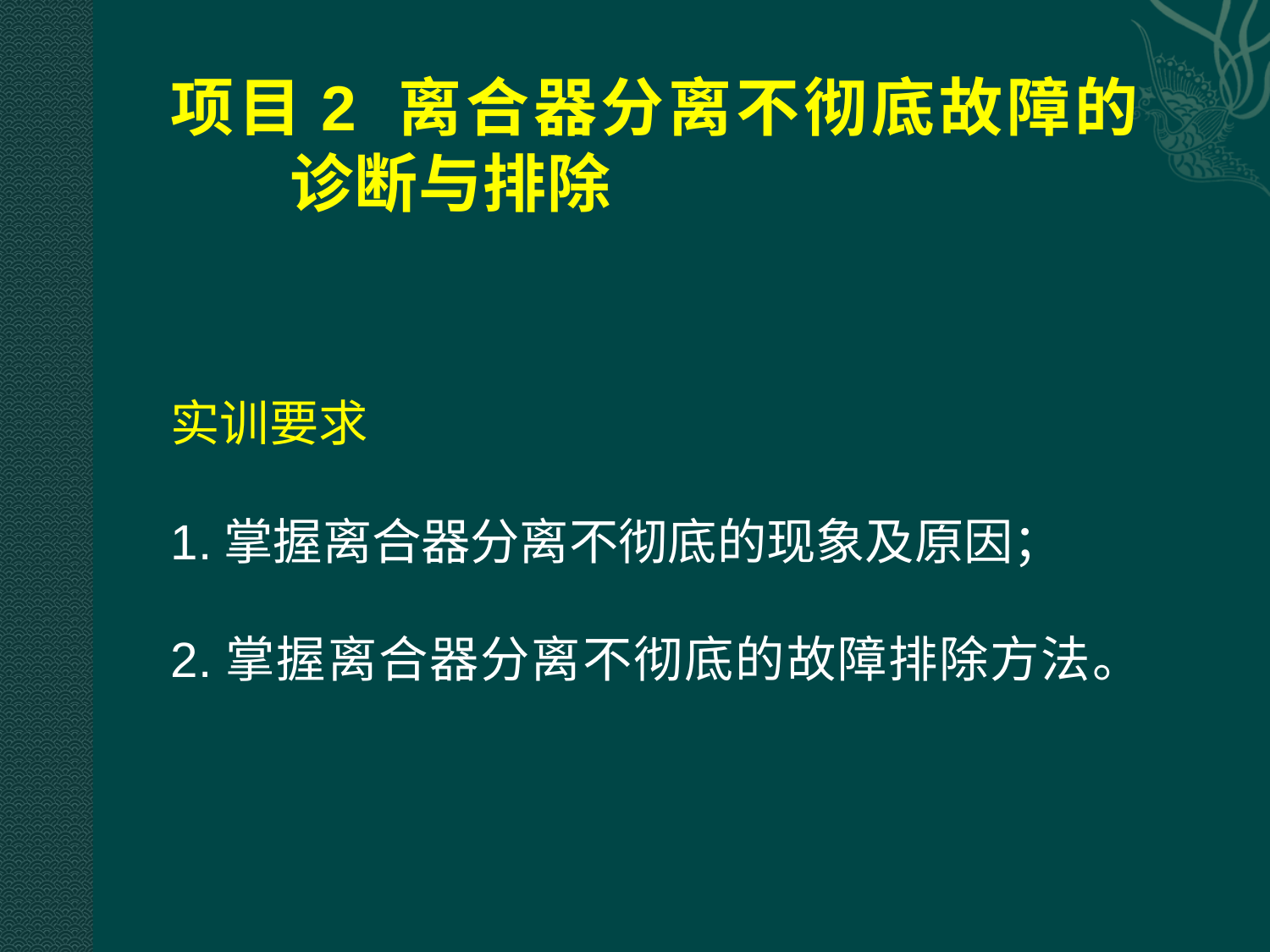

# 项目2 离合器分离不彻底故障的 诊断与排除
实训要求
1.掌握离合器分离不彻底的现象及原因；
2.掌握离合器分离不彻底的故障排除方法。